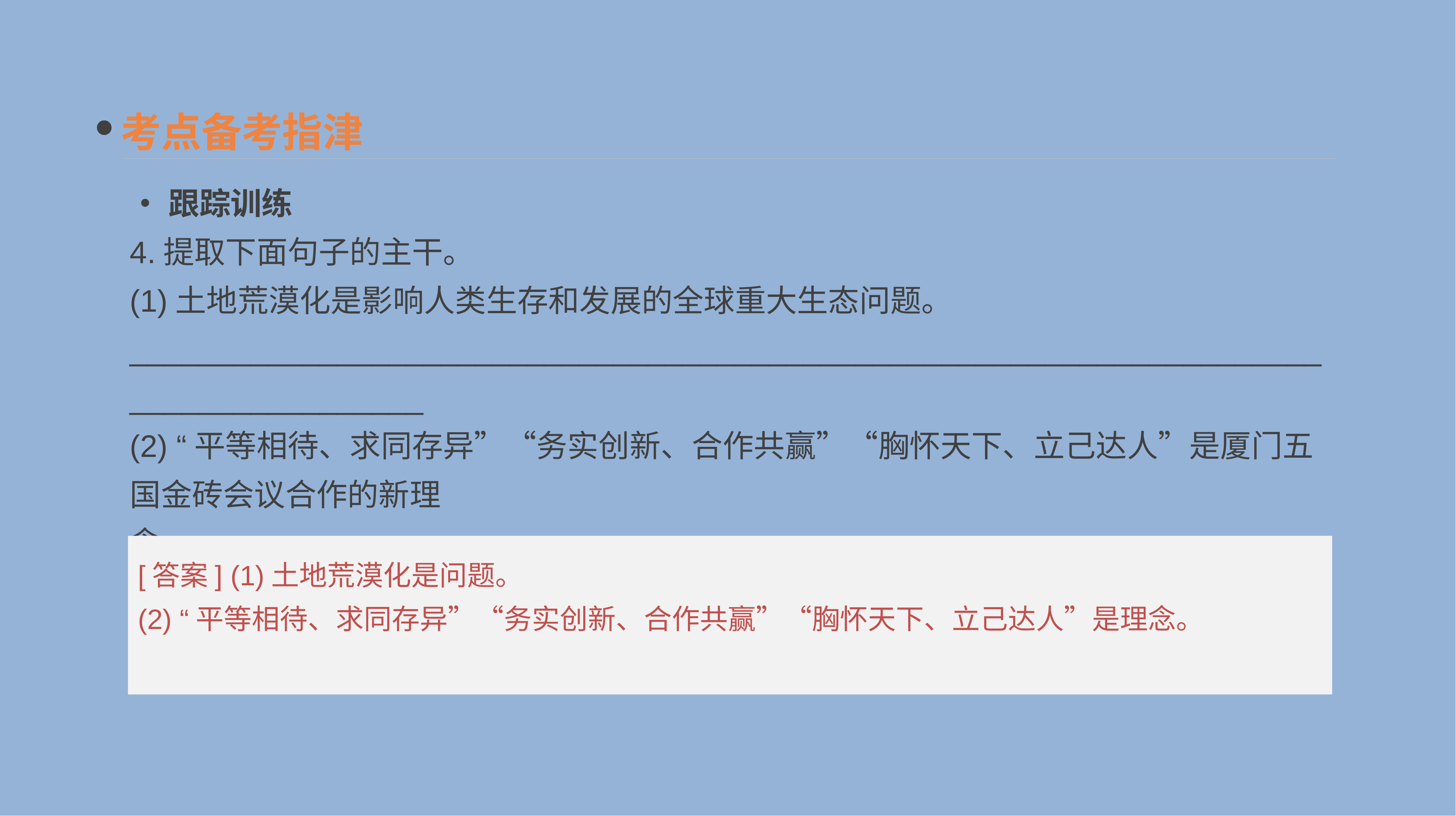

考点备考指津

•跟踪训练
4.提取下面句子的主干。
(1)土地荒漠化是影响人类生存和发展的全球重大生态问题。
______________________________________________________________________________________
(2) “平等相待、求同存异”“务实创新、合作共赢”“胸怀天下、立己达人”是厦门五国金砖会议合作的新理念。______________________________________________________________________________________

[答案] (1)土地荒漠化是问题。
(2) “平等相待、求同存异”“务实创新、合作共赢”“胸怀天下、立己达人”是理念。